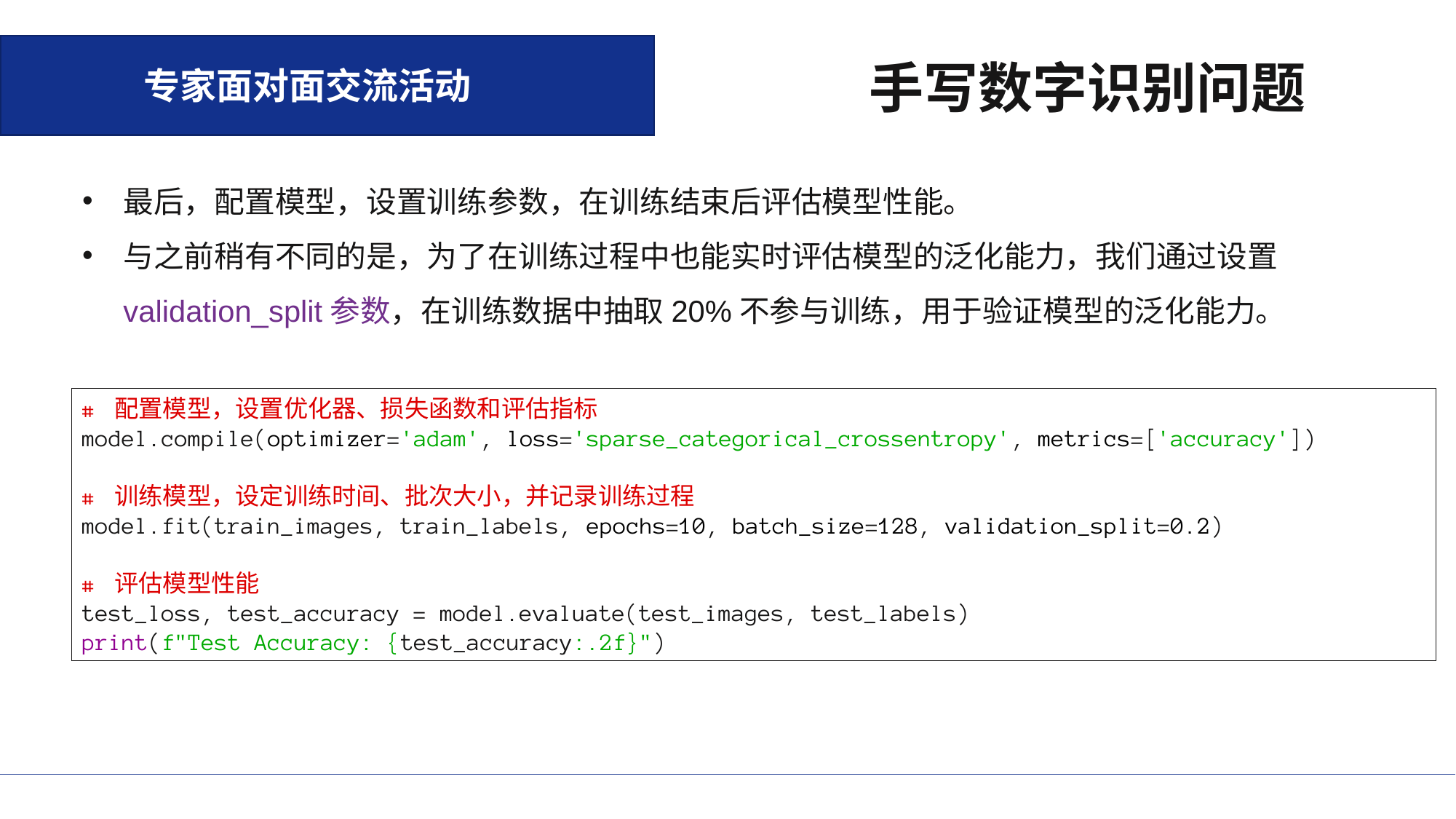

专家面对面交流活动
手写数字识别问题

最后，配置模型，设置训练参数，在训练结束后评估模型性能。
与之前稍有不同的是，为了在训练过程中也能实时评估模型的泛化能力，我们通过设置validation_split参数，在训练数据中抽取20%不参与训练，用于验证模型的泛化能力。
# 配置模型，设置优化器、损失函数和评估指标 model.compile(optimizer='adam', loss='sparse_categorical_crossentropy', metrics=['accuracy']) # 训练模型，设定训练时间、批次大小，并记录训练过程 model.fit(train_images, train_labels, epochs=10, batch_size=128, validation_split=0.2) # 评估模型性能 test_loss, test_accuracy = model.evaluate(test_images, test_labels) print(f"Test Accuracy: {test_accuracy:.2f}")